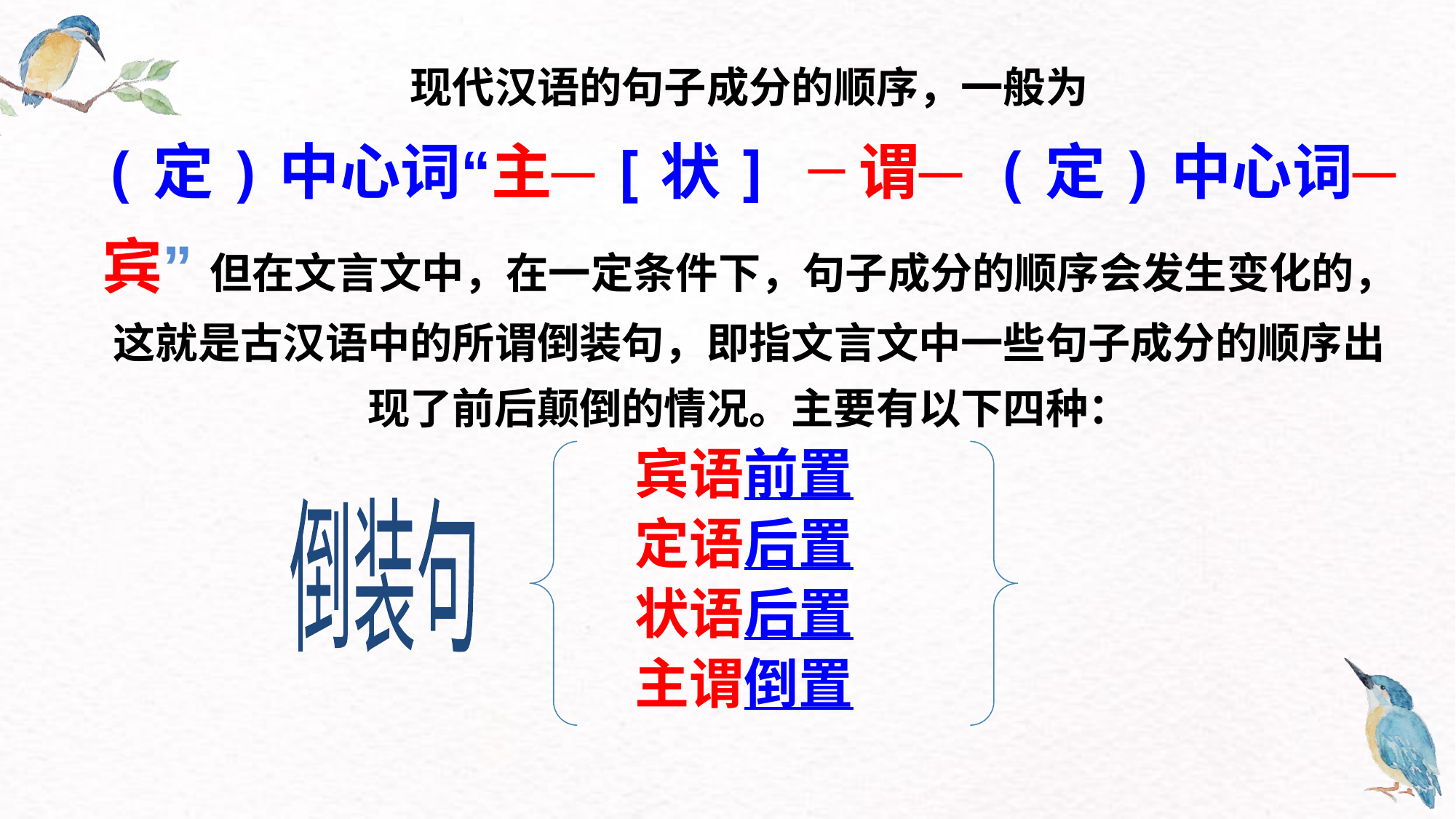

现代汉语的句子成分的顺序，一般为
(定)中心词“主─[状] ─谓─ (定)中心词─宾” 但在文言文中，在一定条件下，句子成分的顺序会发生变化的，这就是古汉语中的所谓倒装句，即指文言文中一些句子成分的顺序出现了前后颠倒的情况。主要有以下四种：

宾语前置
定语后置
状语后置
主谓倒置
倒装句